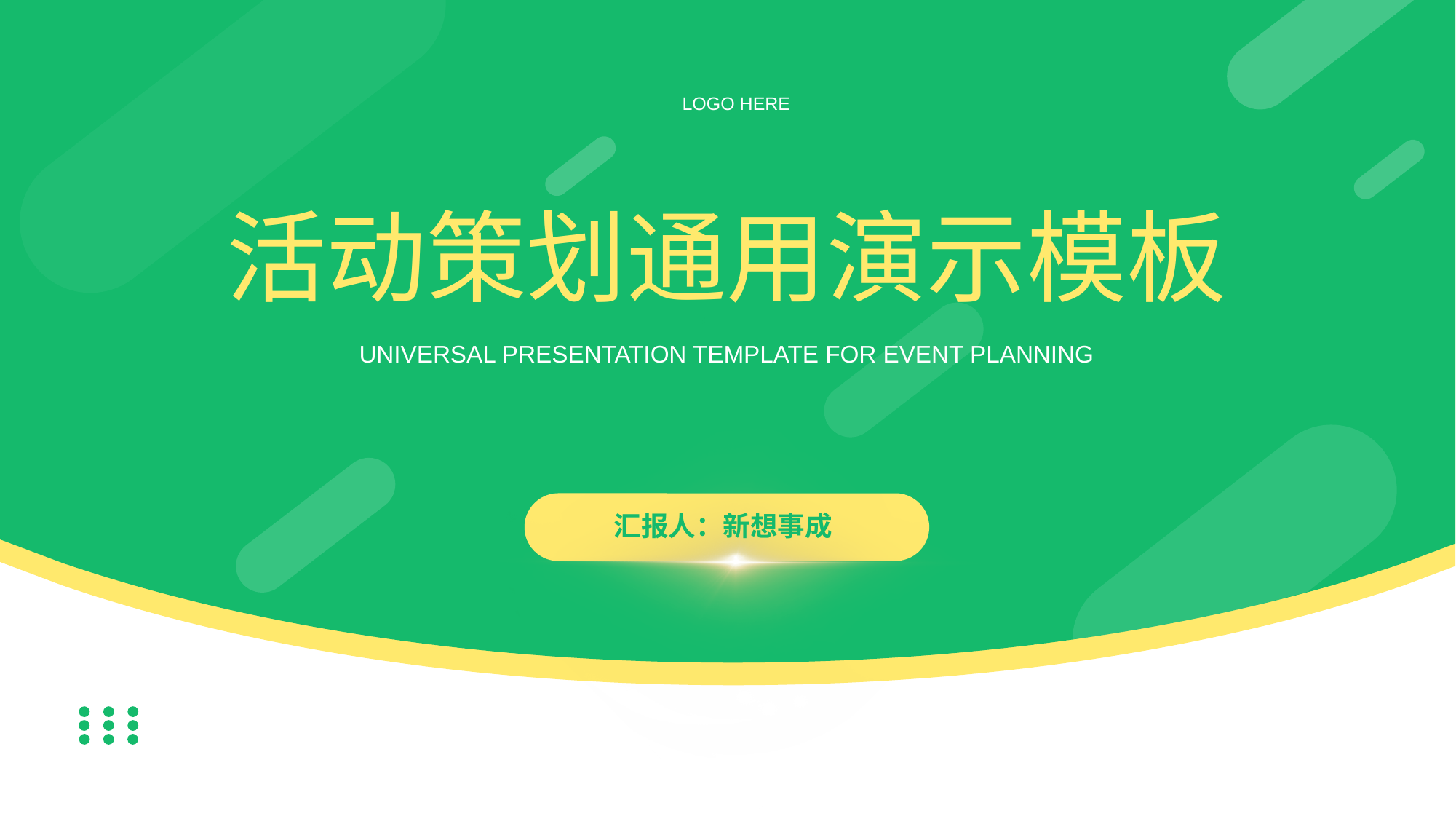

LOGO HERE
# 活动策划通用演示模板
UNIVERSAL PRESENTATION TEMPLATE FOR EVENT PLANNING
汇报人：新想事成